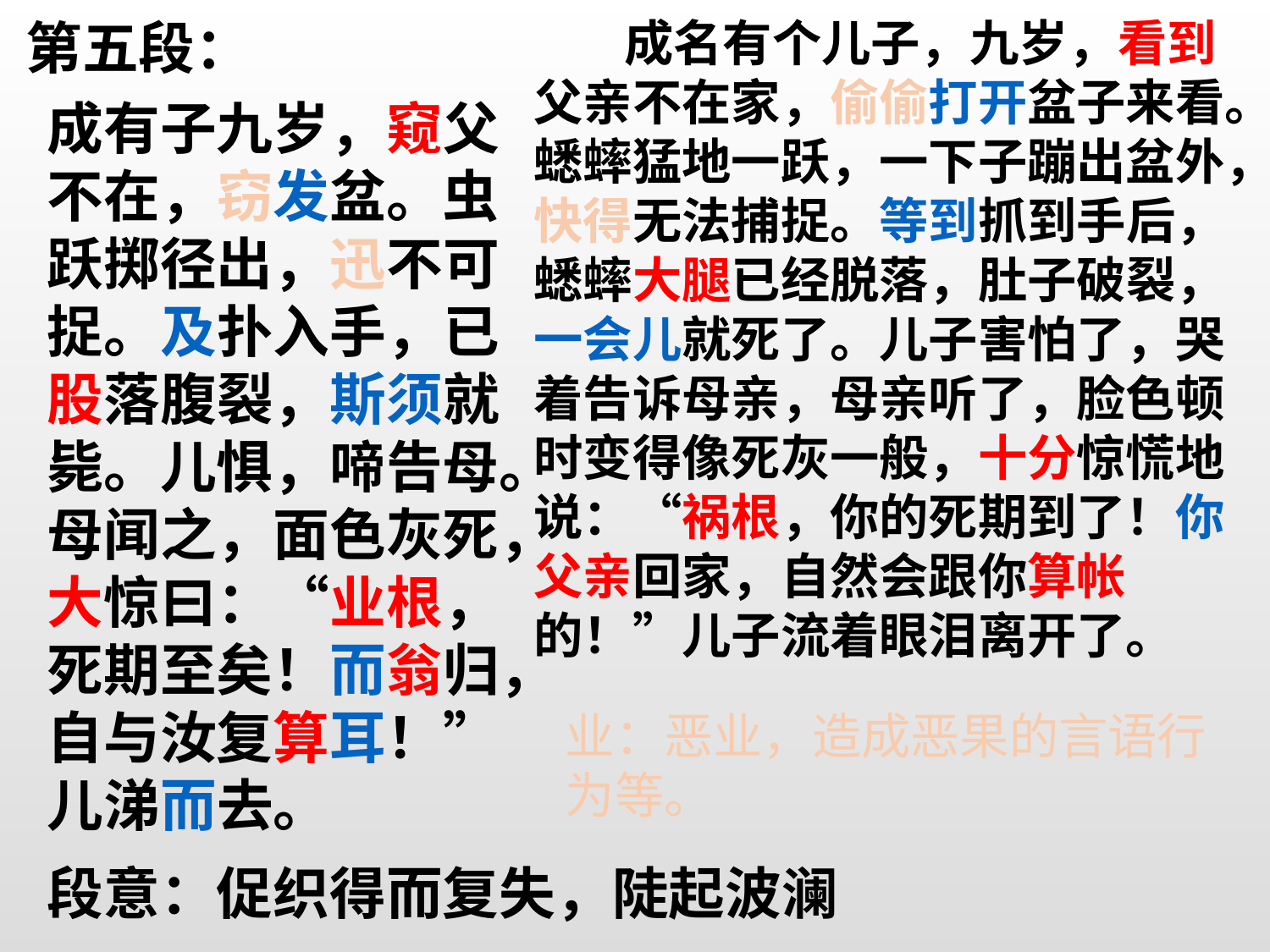

第五段：
       成名有个儿子，九岁，看到父亲不在家，偷偷打开盆子来看。蟋蟀猛地一跃，一下子蹦出盆外，快得无法捕捉。等到抓到手后，蟋蟀大腿已经脱落，肚子破裂，一会儿就死了。儿子害怕了，哭着告诉母亲，母亲听了，脸色顿时变得像死灰一般，十分惊慌地说：“祸根，你的死期到了！你父亲回家，自然会跟你算帐的！”儿子流着眼泪离开了。
成有子九岁，窥父不在，窃发盆。虫跃掷径出，迅不可捉。及扑入手，已股落腹裂，斯须就毙。儿惧，啼告母。母闻之，面色灰死，大惊曰：“业根，死期至矣！而翁归，自与汝复算耳！”儿涕而去。
业：恶业，造成恶果的言语行为等。
段意：促织得而复失，陡起波澜